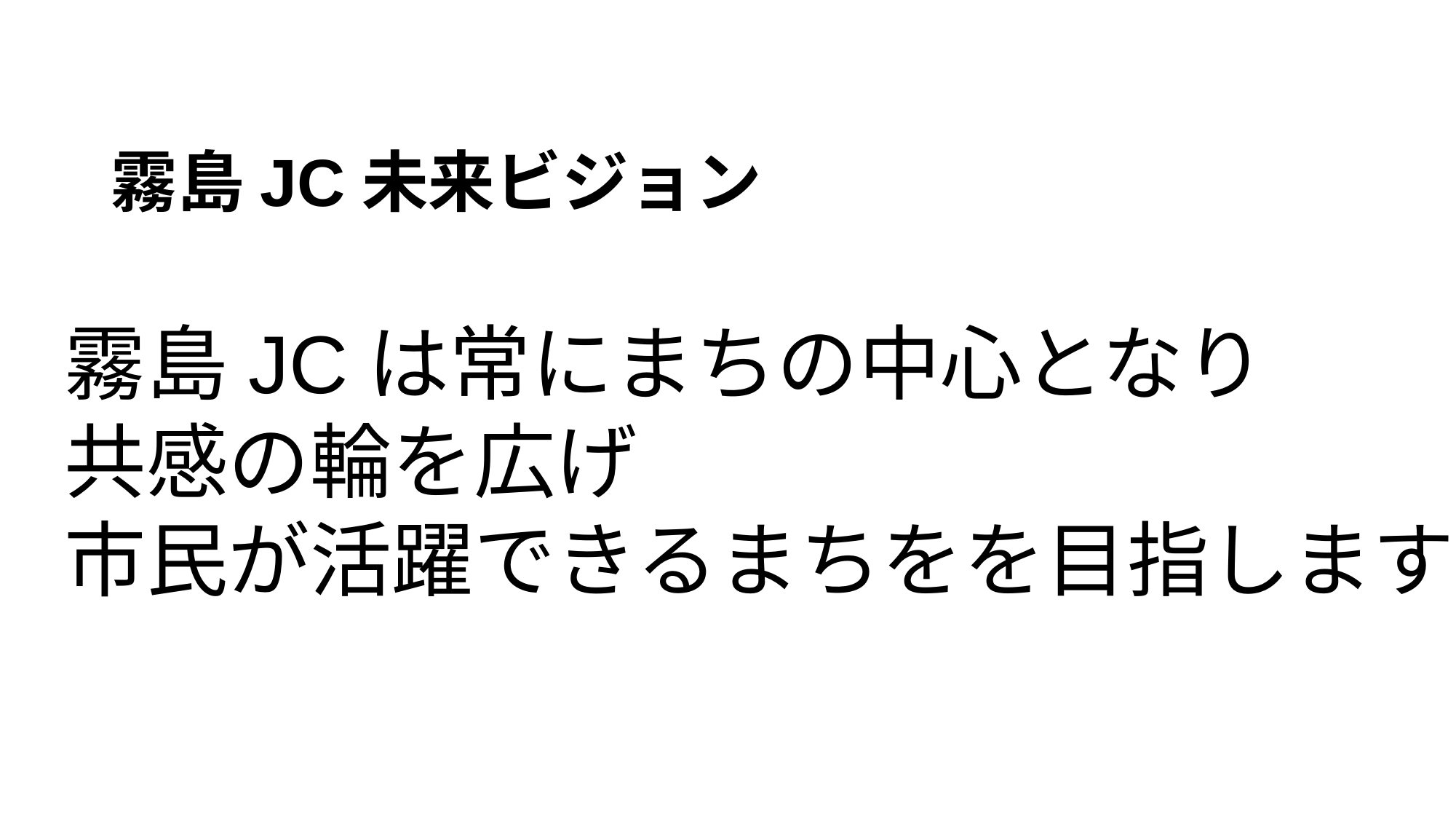

# 霧島JC未来ビジョン
霧島JCは常にまちの中心となり
共感の輪を広げ
市民が活躍できるまちをを目指します